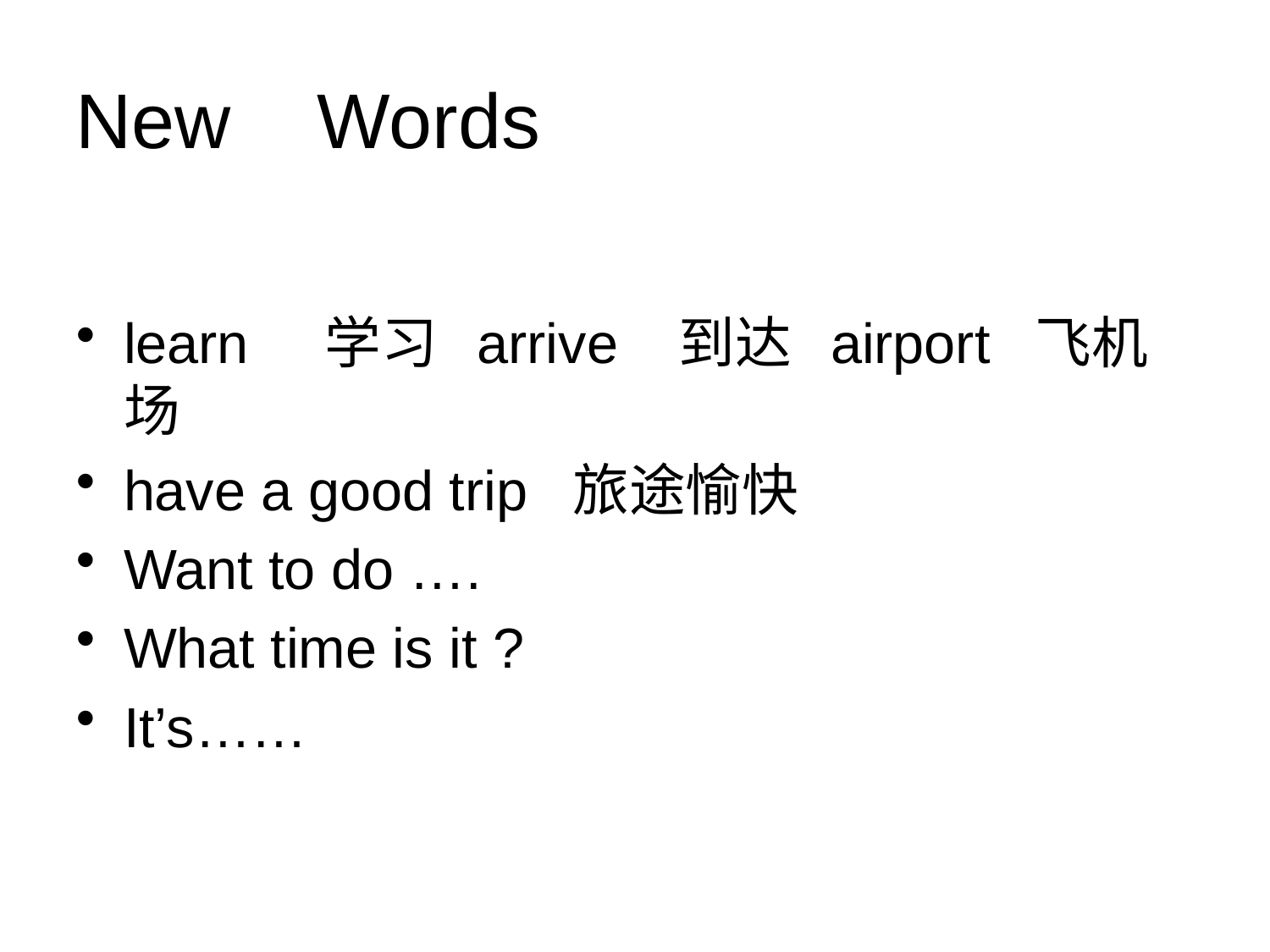

# New    Words

learn    学习  arrive   到达  airport  飞机场
have a good trip  旅途愉快
Want to do ….
What time is it ?
It’s……